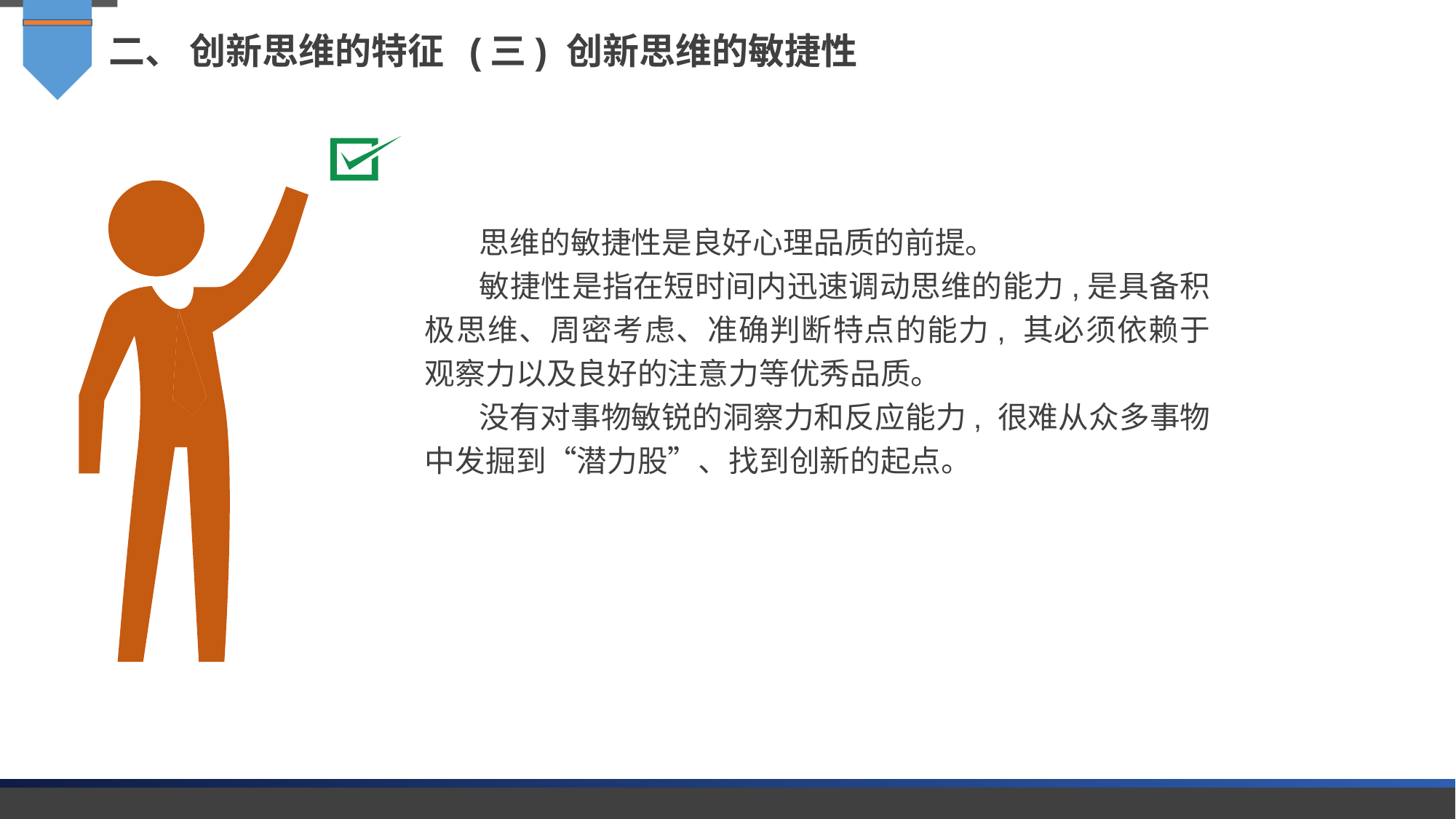

二、 创新思维的特征  (三) 创新思维的敏捷性

思维的敏捷性是良好心理品质的前提。
敏捷性是指在短时间内迅速调动思维的能力,是具备积极思维、周密考虑、准确判断特点的能力, 其必须依赖于观察力以及良好的注意力等优秀品质。
没有对事物敏锐的洞察力和反应能力, 很难从众多事物中发掘到“潜力股”、找到创新的起点。